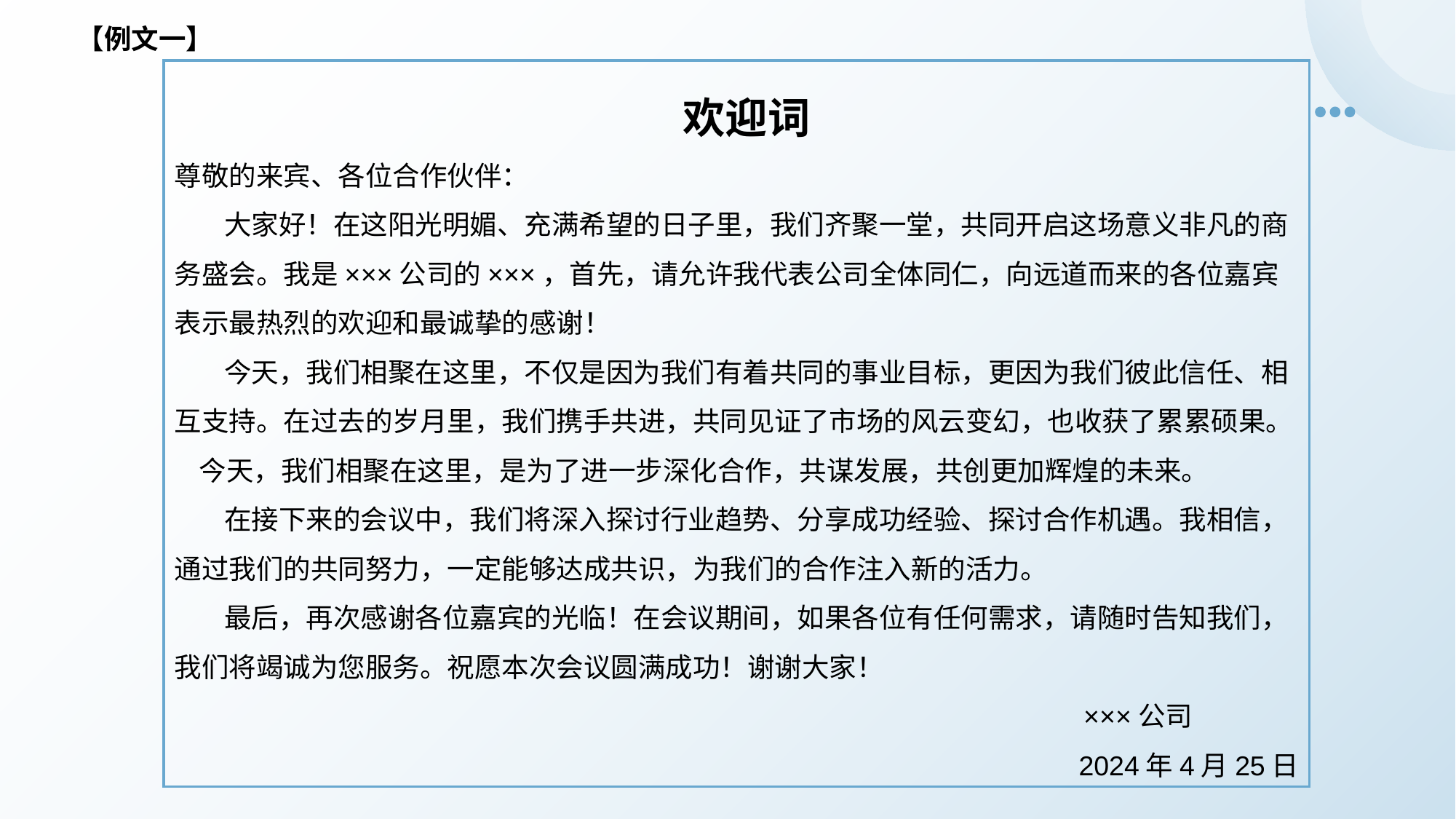

【例文一】
 欢迎词
尊敬的来宾、各位合作伙伴：
       大家好！在这阳光明媚、充满希望的日子里，我们齐聚一堂，共同开启这场意义非凡的商务盛会。我是×××公司的×××，首先，请允许我代表公司全体同仁，向远道而来的各位嘉宾表示最热烈的欢迎和最诚挚的感谢！
       今天，我们相聚在这里，不仅是因为我们有着共同的事业目标，更因为我们彼此信任、相互支持。在过去的岁月里，我们携手共进，共同见证了市场的风云变幻，也收获了累累硕果。     今天，我们相聚在这里，是为了进一步深化合作，共谋发展，共创更加辉煌的未来。
       在接下来的会议中，我们将深入探讨行业趋势、分享成功经验、探讨合作机遇。我相信，通过我们的共同努力，一定能够达成共识，为我们的合作注入新的活力。
       最后，再次感谢各位嘉宾的光临！在会议期间，如果各位有任何需求，请随时告知我们，我们将竭诚为您服务。祝愿本次会议圆满成功！谢谢大家！
                                                                                                                       ×××公司
2024年4月25日